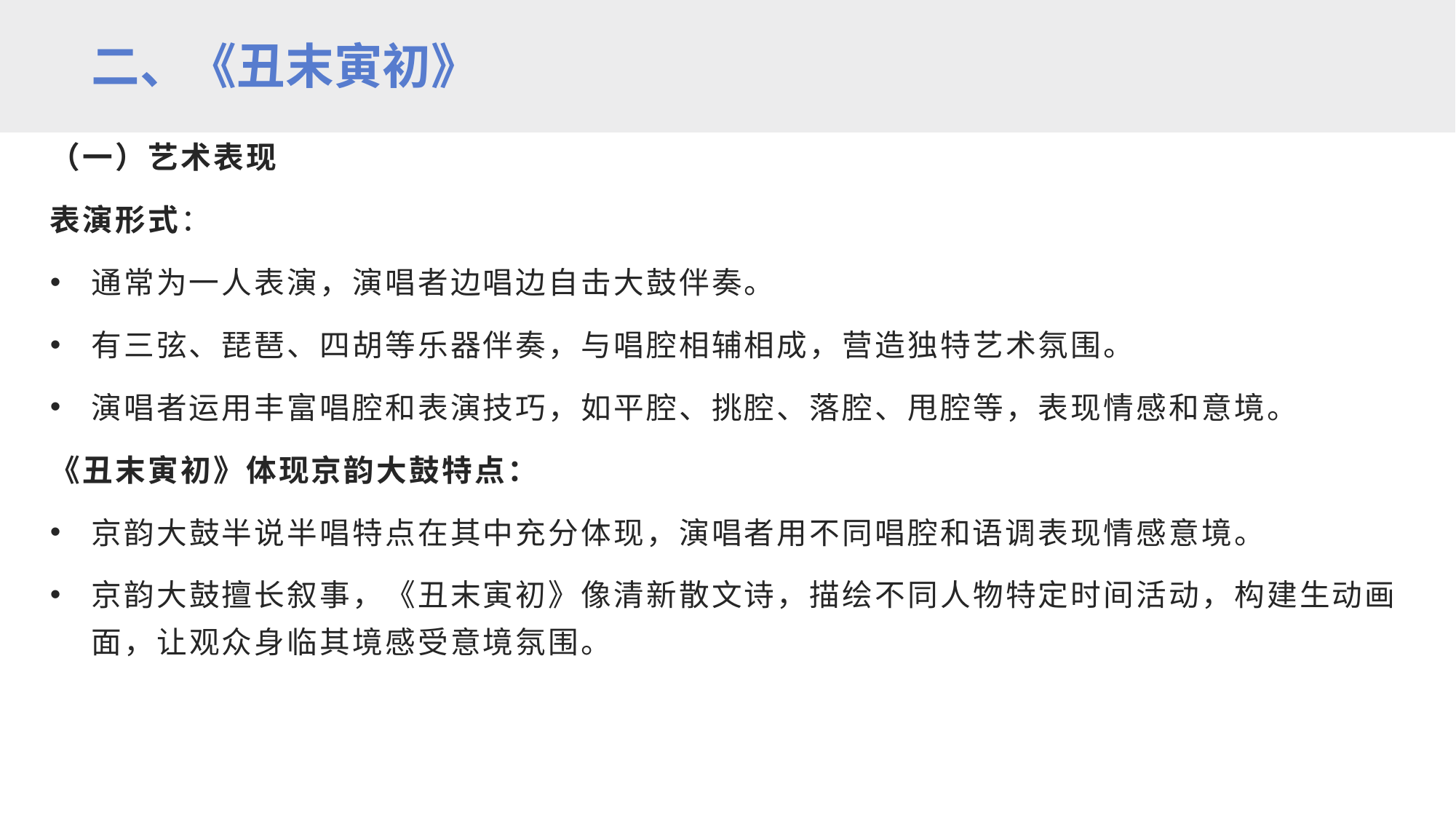

二、《丑末寅初》
（一）艺术表现
表演形式：
通常为一人表演，演唱者边唱边自击大鼓伴奏。
有三弦、琵琶、四胡等乐器伴奏，与唱腔相辅相成，营造独特艺术氛围。
演唱者运用丰富唱腔和表演技巧，如平腔、挑腔、落腔、甩腔等，表现情感和意境。
《丑末寅初》体现京韵大鼓特点：
京韵大鼓半说半唱特点在其中充分体现，演唱者用不同唱腔和语调表现情感意境。
京韵大鼓擅长叙事，《丑末寅初》像清新散文诗，描绘不同人物特定时间活动，构建生动画面，让观众身临其境感受意境氛围。